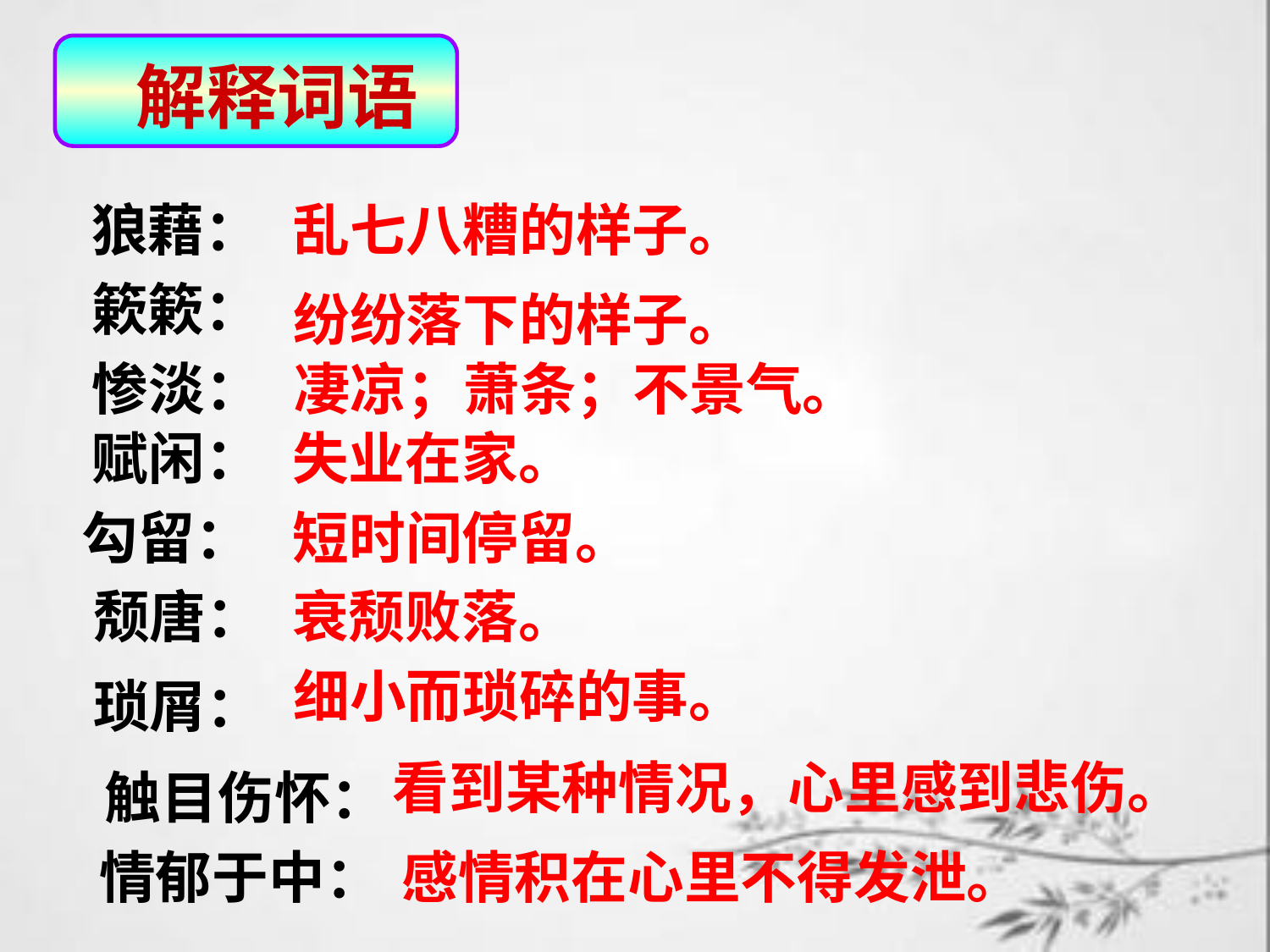

解释词语
狼藉：
乱七八糟的样子。
簌簌：
纷纷落下的样子。
惨淡：
凄凉；萧条；不景气。
赋闲：
失业在家。
勾留：
短时间停留。
颓唐：
衰颓败落。
细小而琐碎的事。
琐屑：
看到某种情况，心里感到悲伤。
  触目伤怀：
情郁于中：
感情积在心里不得发泄。